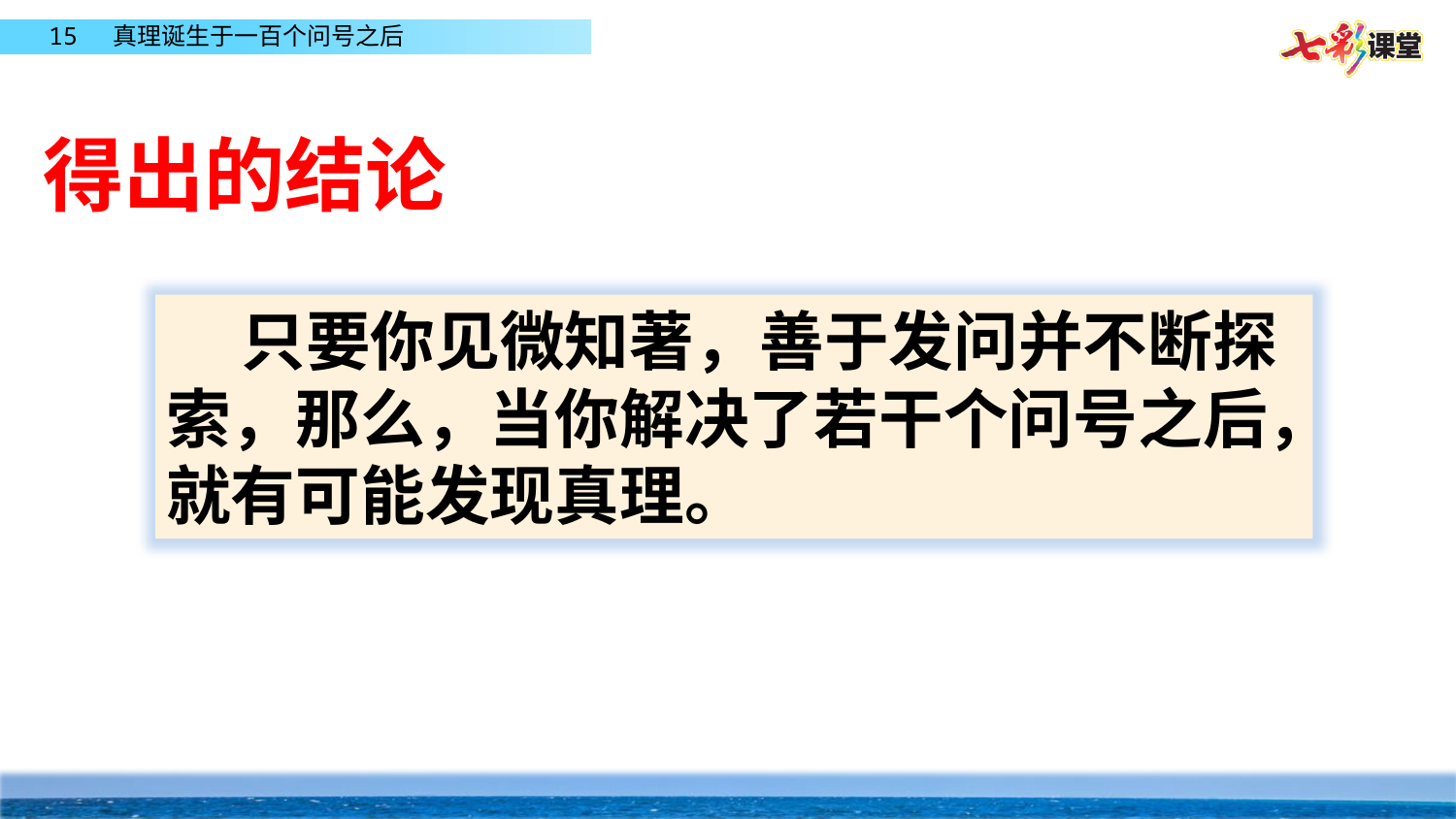

得出的结论
    只要你见微知著，善于发问并不断探索，那么，当你解决了若干个问号之后，就有可能发现真理。